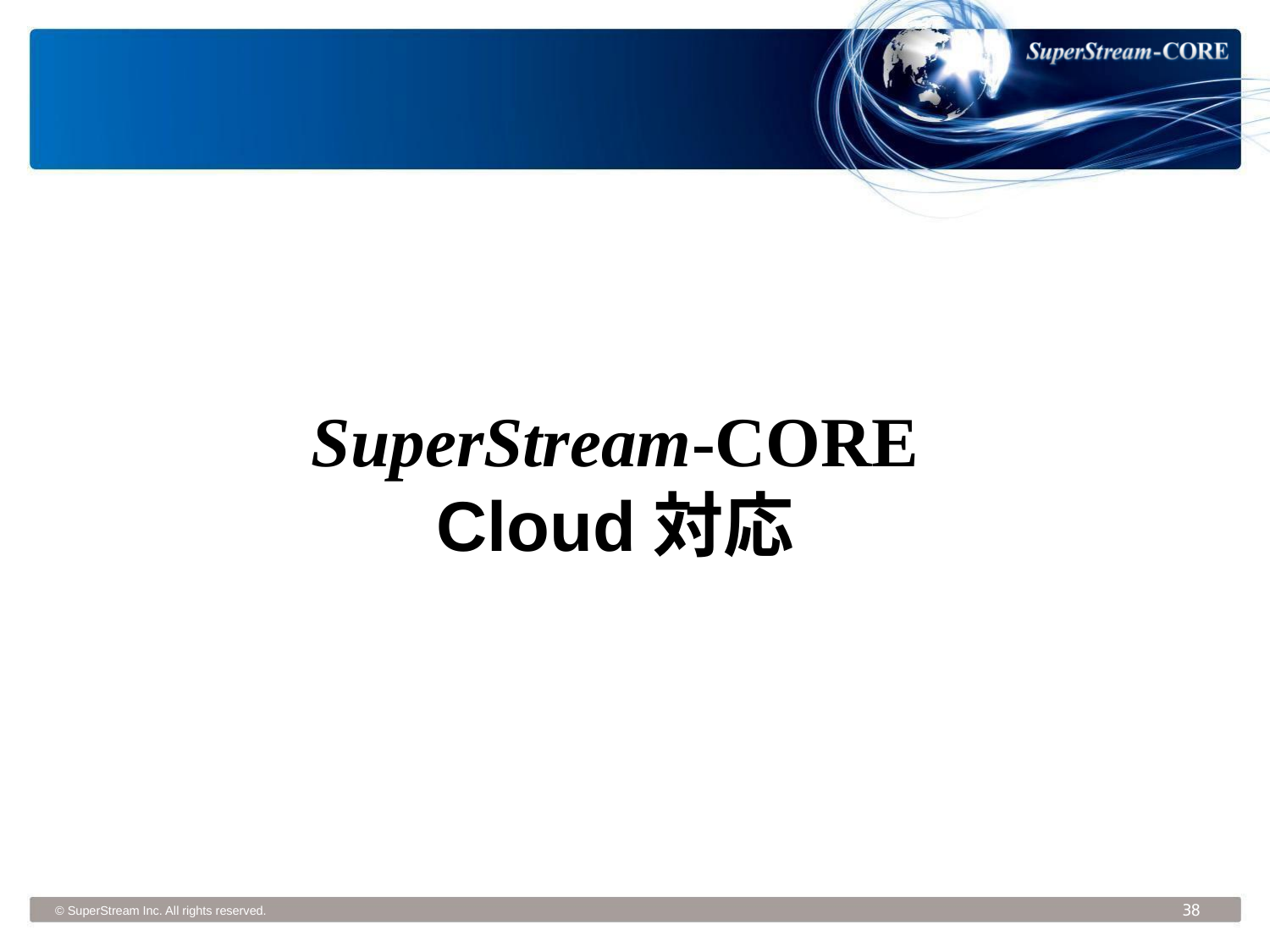

SuperStream-CORE
Cloud対応
© SuperStream Inc. All rights reserved.
38